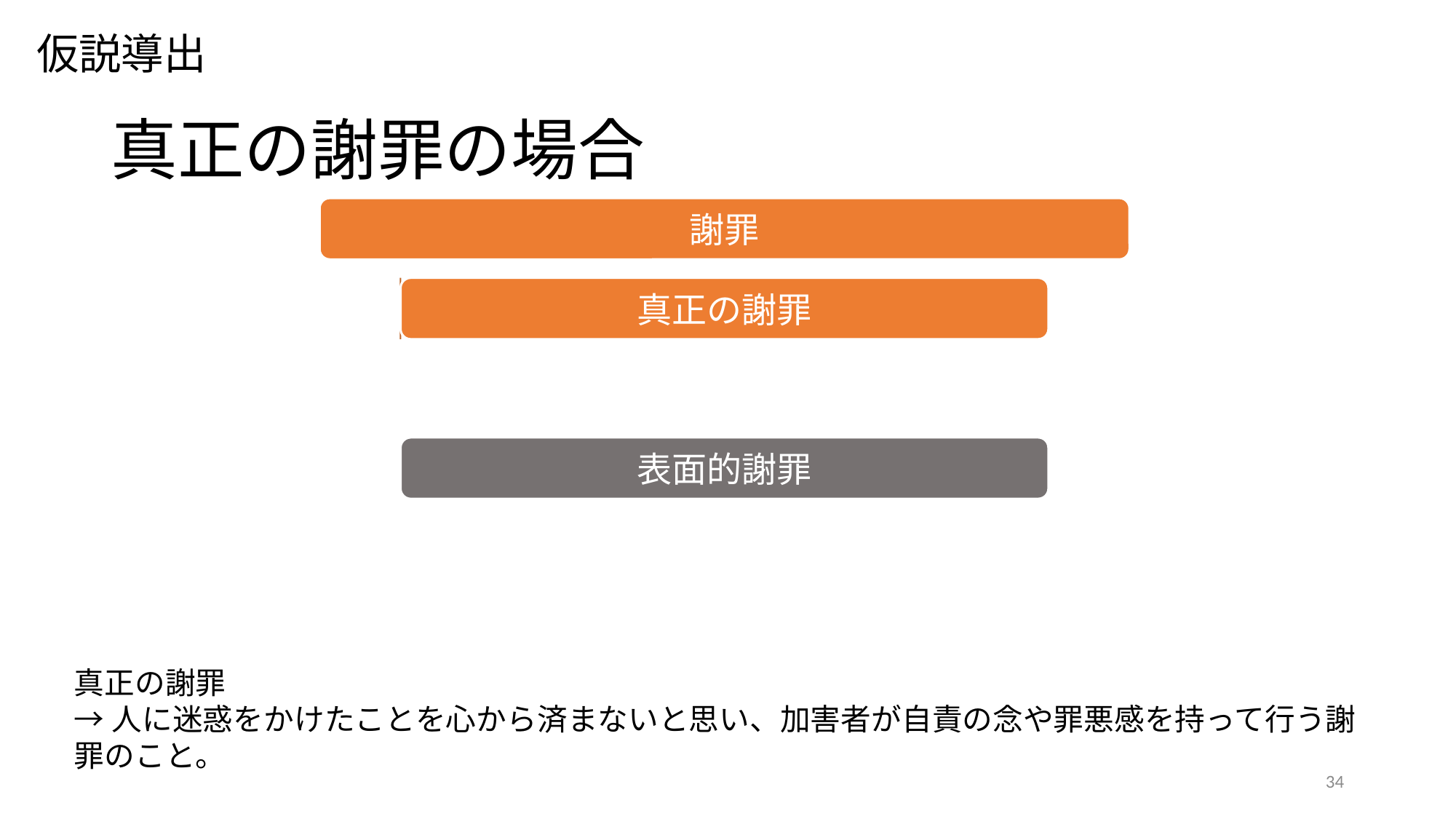

仮説導出
# 真正の謝罪の場合
謝罪
真正の謝罪
表面的謝罪
真正の謝罪
→人に迷惑をかけたことを心から済まないと思い、加害者が自責の念や罪悪感を持って行う謝罪のこと。
34